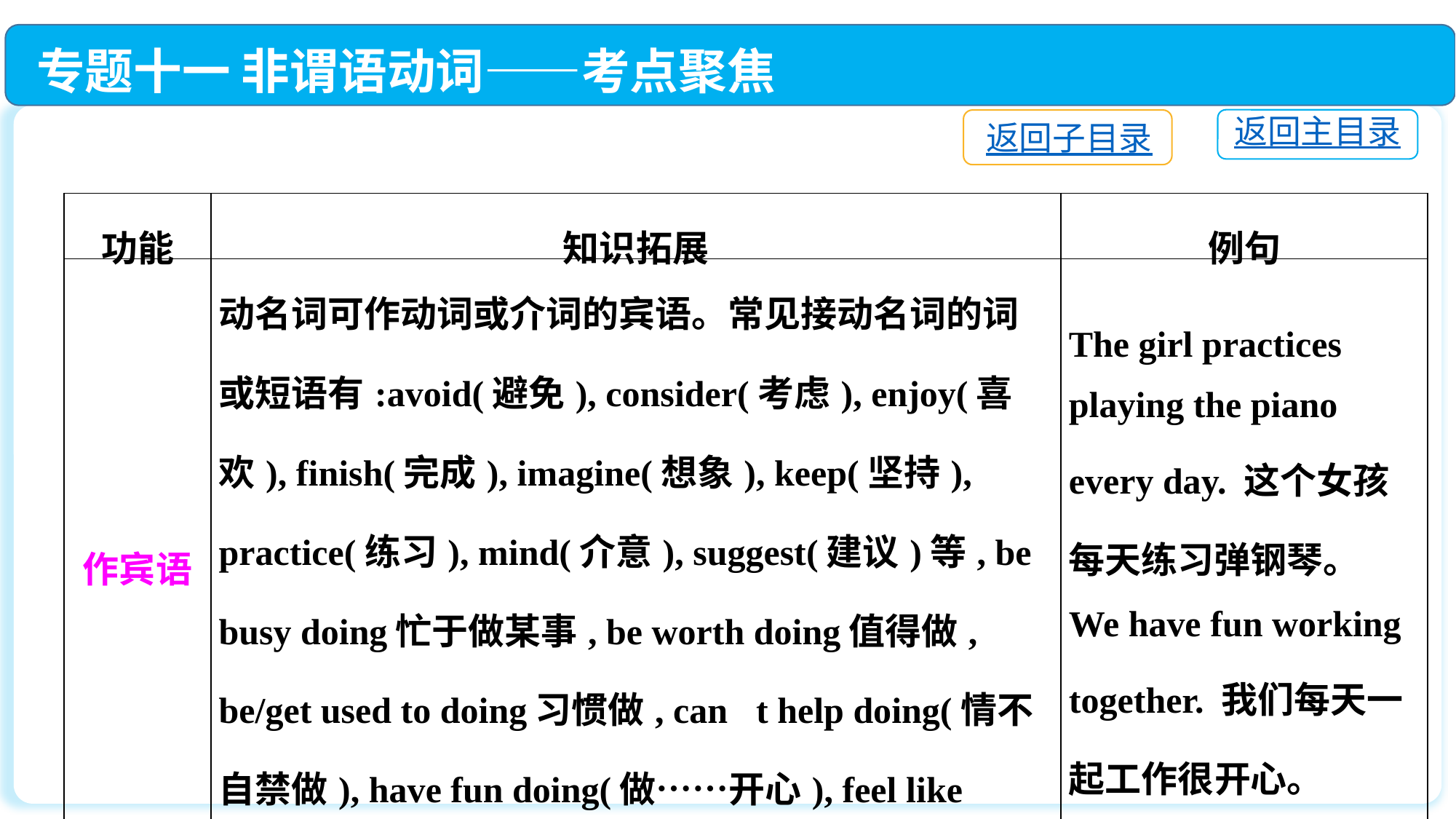

专题十一 非谓语动词——考点聚焦

返回主目录

返回子目录
| 功能 | 知识拓展 | 例句 |
| --- | --- | --- |
| 作宾语 | 动名词可作动词或介词的宾语。常见接动名词的词或短语有:avoid(避免), consider(考虑), enjoy(喜欢), finish(完成), imagine(想象), keep(坚持), practice(练习), mind(介意), suggest(建议)等, be busy doing忙于做某事, be worth doing值得做, be/get used to doing习惯做, can􀆳t help doing(情不自禁做), have fun doing(做……开心), feel like doing(想要做), give up doing(放弃做), look forward to doing(期望做) | The girl practices playing the piano every day. 这个女孩每天练习弹钢琴。 We have fun working together. 我们每天一起工作很开心。 |